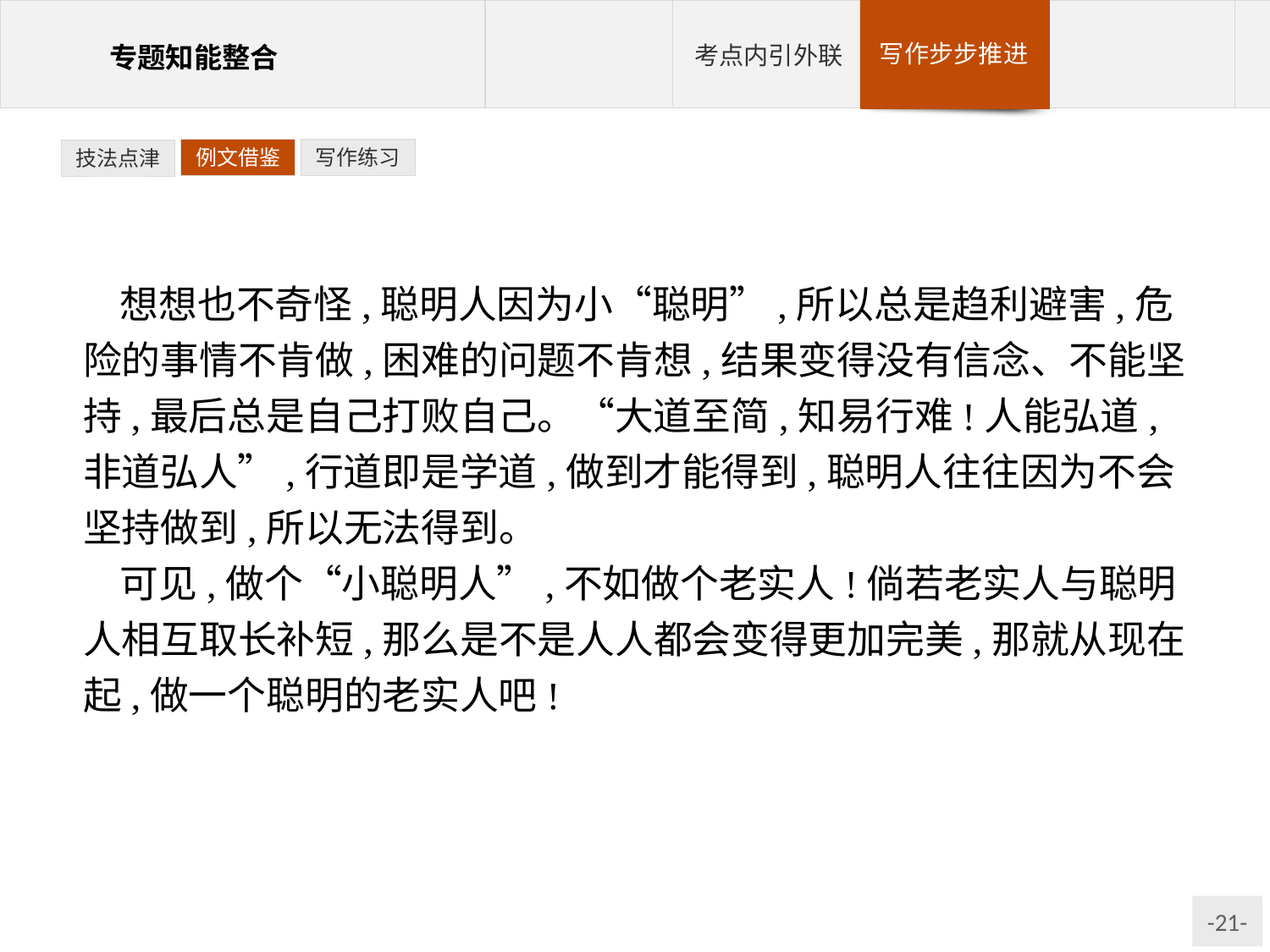

例文借鉴
写作练习
技法点津
想想也不奇怪,聪明人因为小“聪明”,所以总是趋利避害,危险的事情不肯做,困难的问题不肯想,结果变得没有信念、不能坚持,最后总是自己打败自己。“大道至简,知易行难!人能弘道,非道弘人”,行道即是学道,做到才能得到,聪明人往往因为不会坚持做到,所以无法得到。
可见,做个“小聪明人”,不如做个老实人!倘若老实人与聪明人相互取长补短,那么是不是人人都会变得更加完美,那就从现在起,做一个聪明的老实人吧!